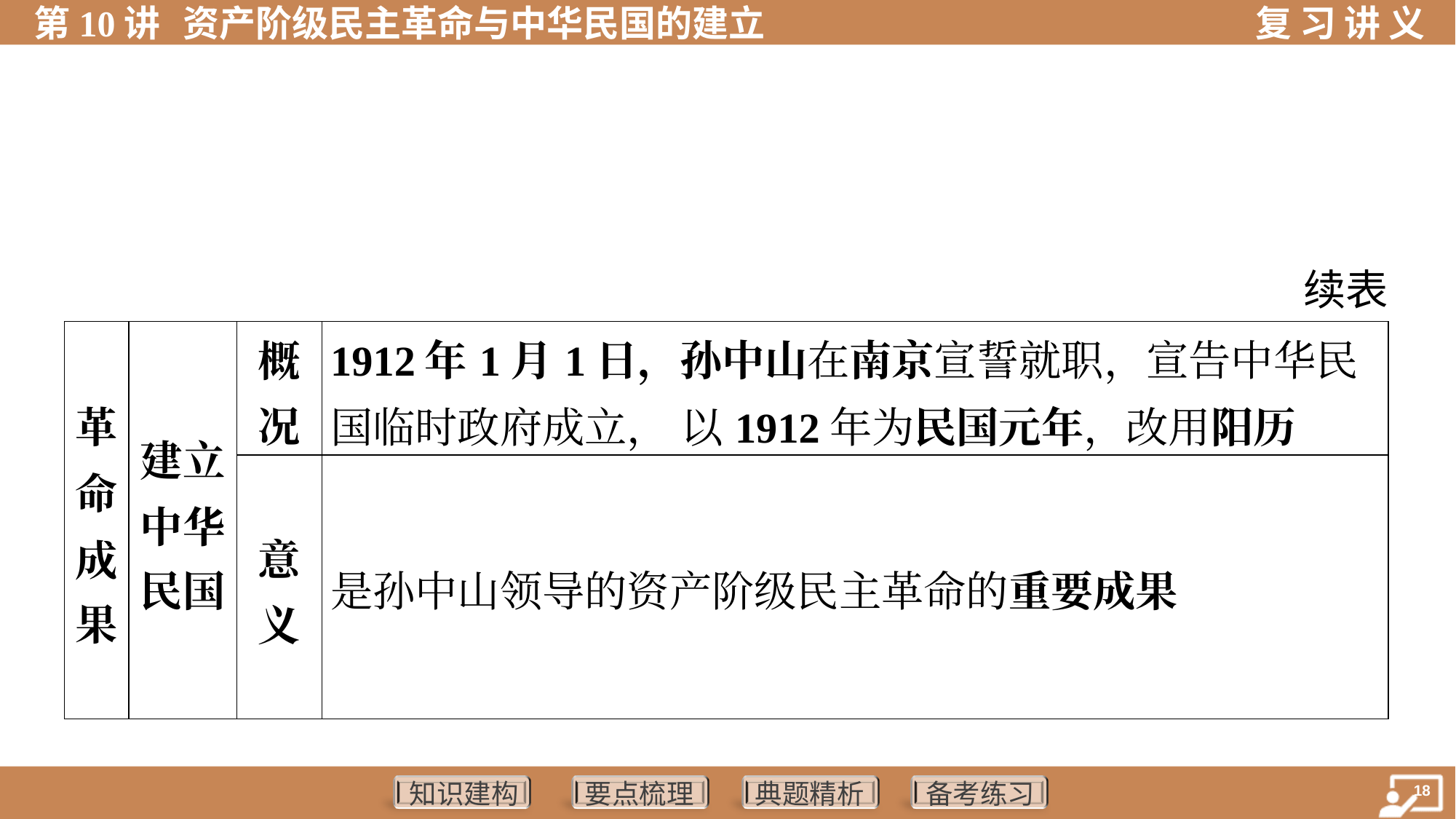

续表
| 革 命 成 果 | 建立 中华 民国 | 概 况 | 1912年1月1日，孙中山在南京宣誓就职，宣告中华民国临时政府成立， 以1912年为民国元年，改用阳历 |
| --- | --- | --- | --- |
|  |  | 意 义 | 是孙中山领导的资产阶级民主革命的重要成果 |